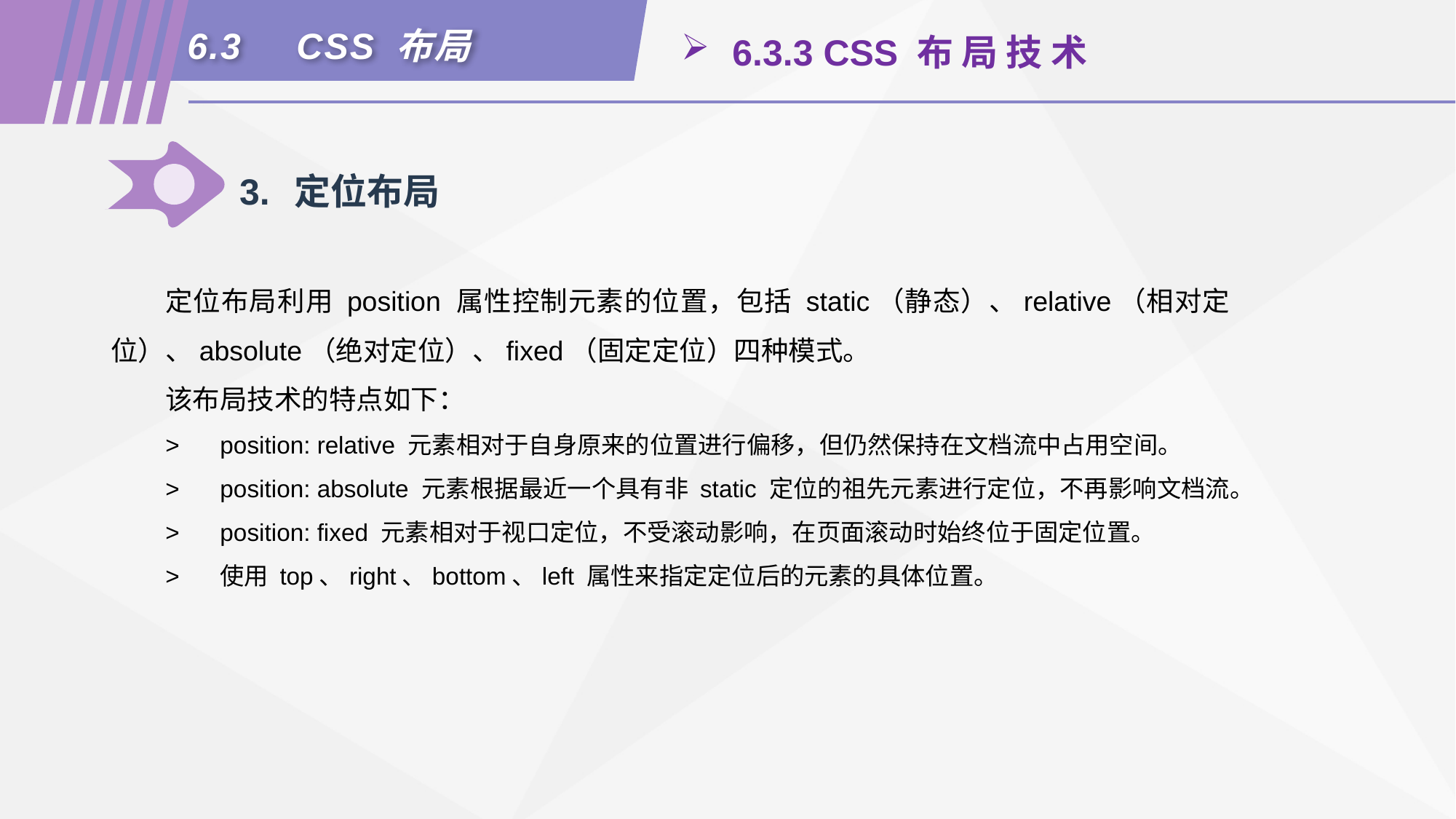

6.3	CSS 布局
 6.3.3 CSS 布 局 技 术

3.	定位布局
定位布局利用 position 属性控制元素的位置，包括 static（静态）、relative（相对定位）、absolute（绝对定位）、fixed（固定定位）四种模式。
该布局技术的特点如下：
>	position: relative 元素相对于自身原来的位置进行偏移，但仍然保持在文档流中占用空间。
>	position: absolute 元素根据最近一个具有非 static 定位的祖先元素进行定位，不再影响文档流。
>	position: fixed 元素相对于视口定位，不受滚动影响，在页面滚动时始终位于固定位置。
>	使用 top、right、bottom、left 属性来指定定位后的元素的具体位置。